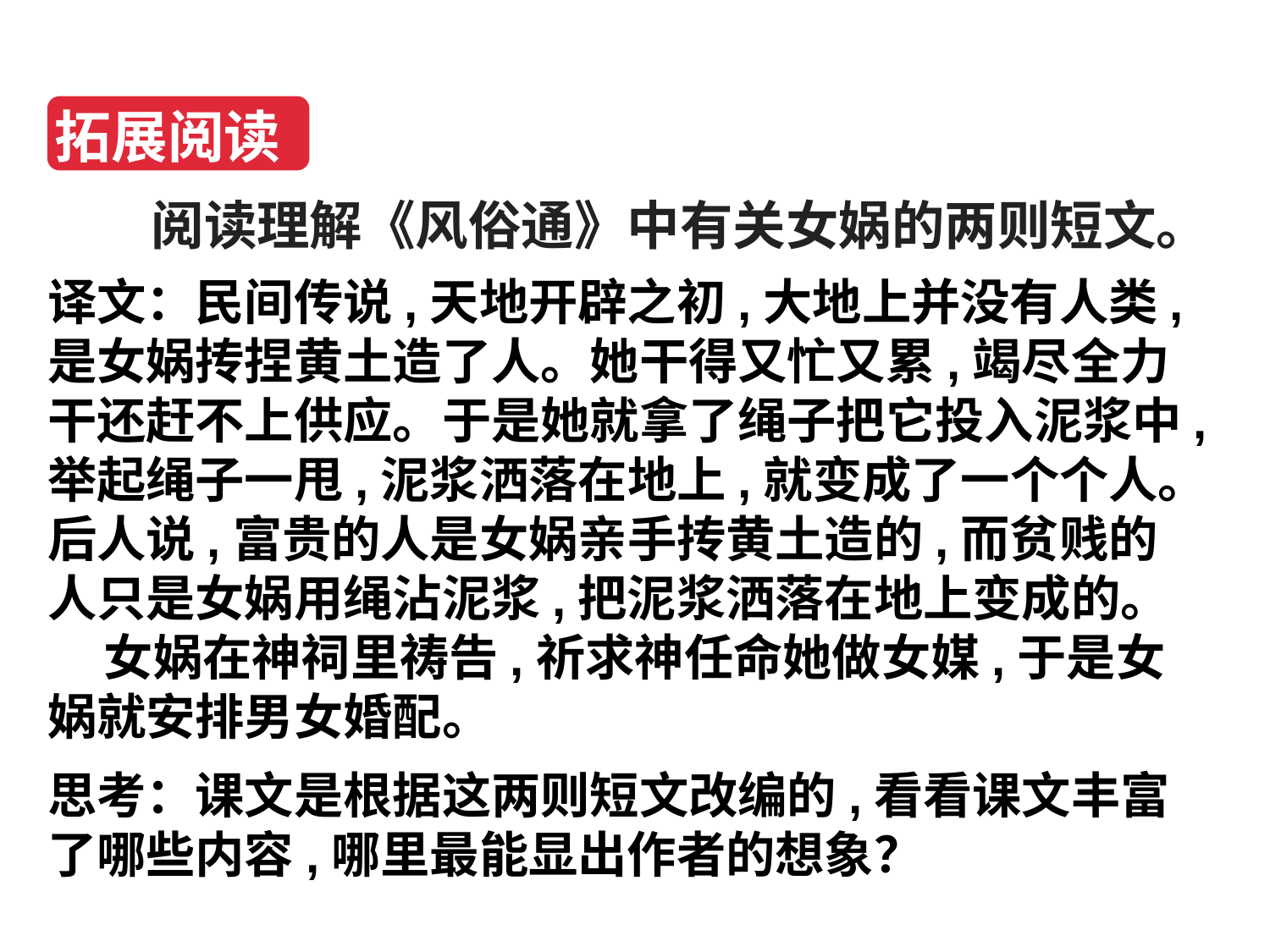

拓展阅读

阅读理解《风俗通》中有关女娲的两则短文。
译文：民间传说,天地开辟之初,大地上并没有人类,是女娲抟捏黄土造了人。她干得又忙又累,竭尽全力干还赶不上供应。于是她就拿了绳子把它投入泥浆中,举起绳子一甩,泥浆洒落在地上,就变成了一个个人。后人说,富贵的人是女娲亲手抟黄土造的,而贫贱的人只是女娲用绳沾泥浆,把泥浆洒落在地上变成的。
    女娲在神祠里祷告,祈求神任命她做女媒,于是女娲就安排男女婚配。
思考：课文是根据这两则短文改编的,看看课文丰富了哪些内容,哪里最能显出作者的想象？